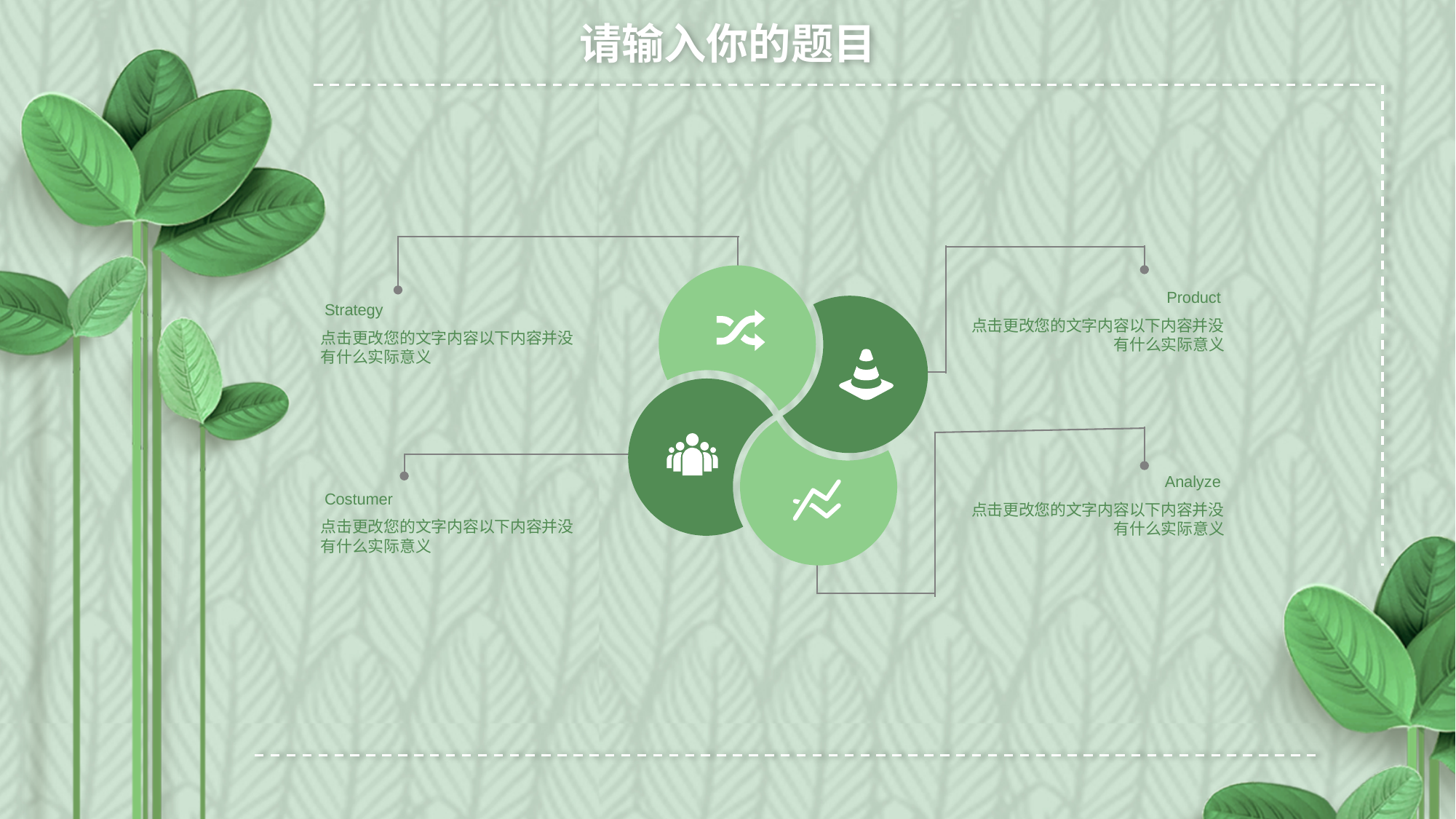

Product
点击更改您的文字内容以下内容并没有什么实际意义
Strategy
点击更改您的文字内容以下内容并没有什么实际意义
Analyze
点击更改您的文字内容以下内容并没有什么实际意义
Costumer
点击更改您的文字内容以下内容并没有什么实际意义